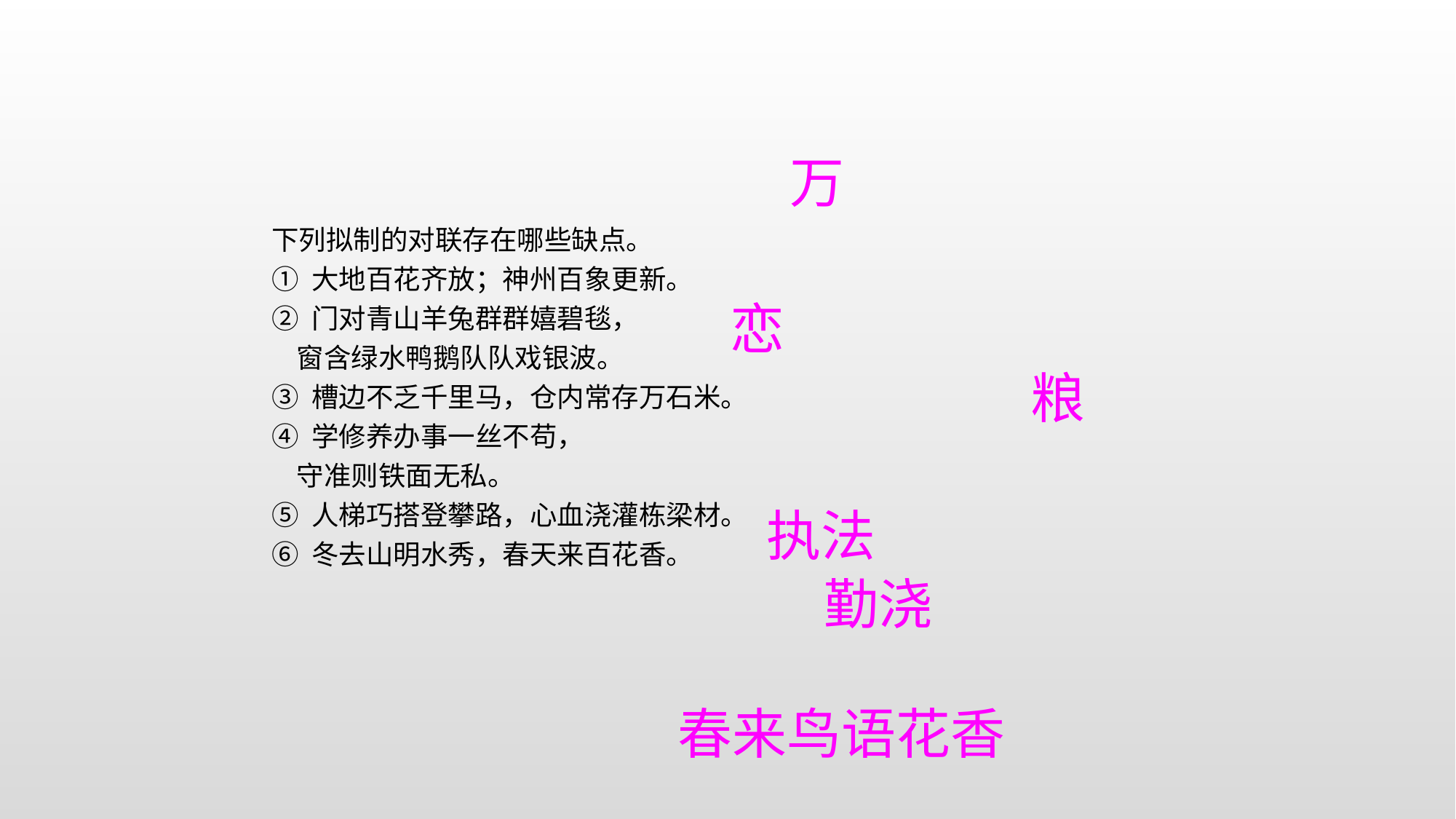

万
下列拟制的对联存在哪些缺点。
① 大地百花齐放；神州百象更新。
② 门对青山羊兔群群嬉碧毯，
   窗含绿水鸭鹅队队戏银波。
③ 槽边不乏千里马，仓内常存万石米。
④ 学修养办事一丝不苟，
   守准则铁面无私。
⑤ 人梯巧搭登攀路，心血浇灌栋梁材。
⑥ 冬去山明水秀，春天来百花香。
恋
粮
执法

勤浇
春来鸟语花香